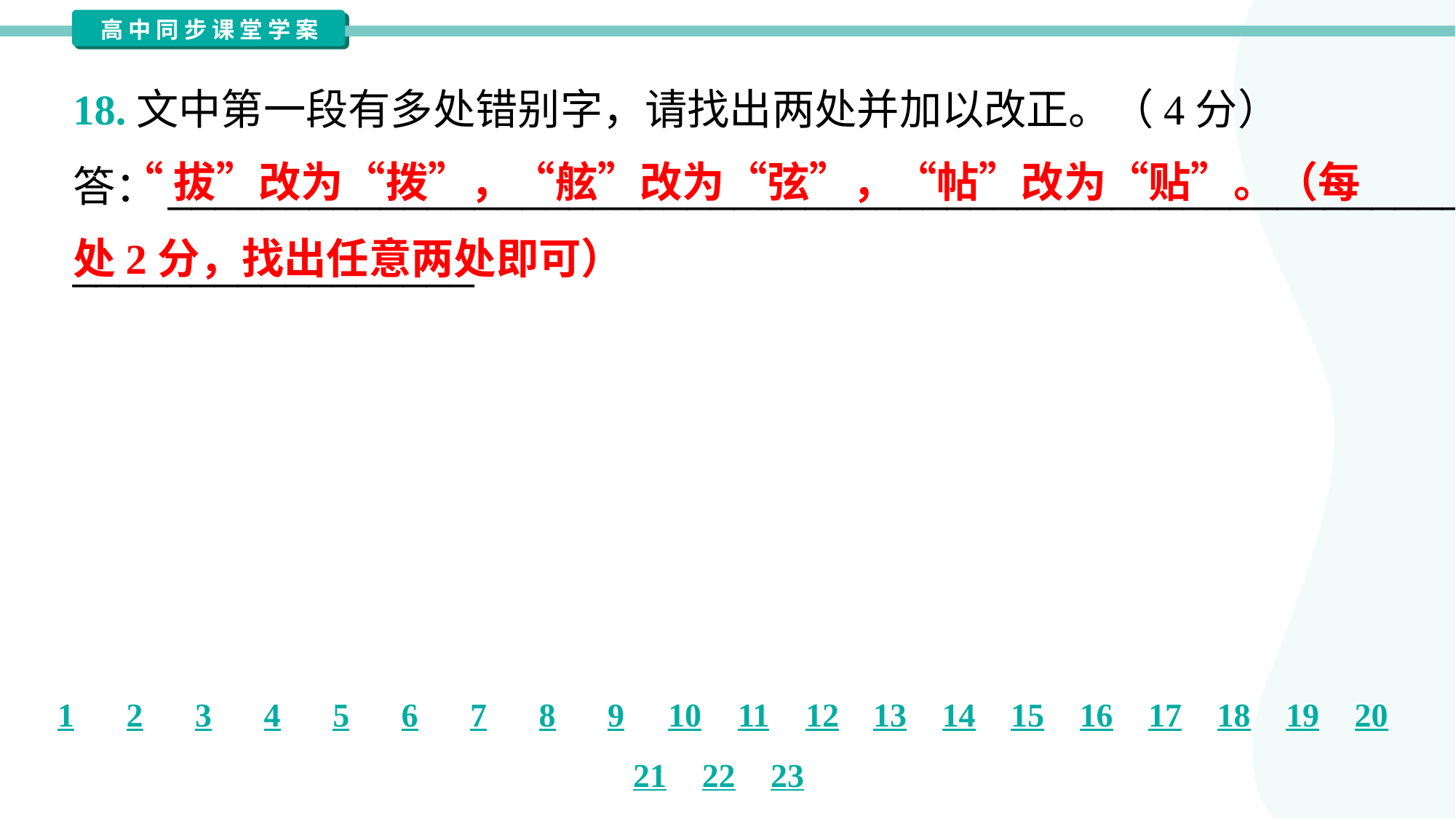

18.文中第一段有多处错别字，请找出两处并加以改正。（4分）
答：_________________________________________________________
_________________
     “拔”改为“拨”，“舷”改为“弦”，“帖”改为“贴”。（每处2分，找出任意两处即可）